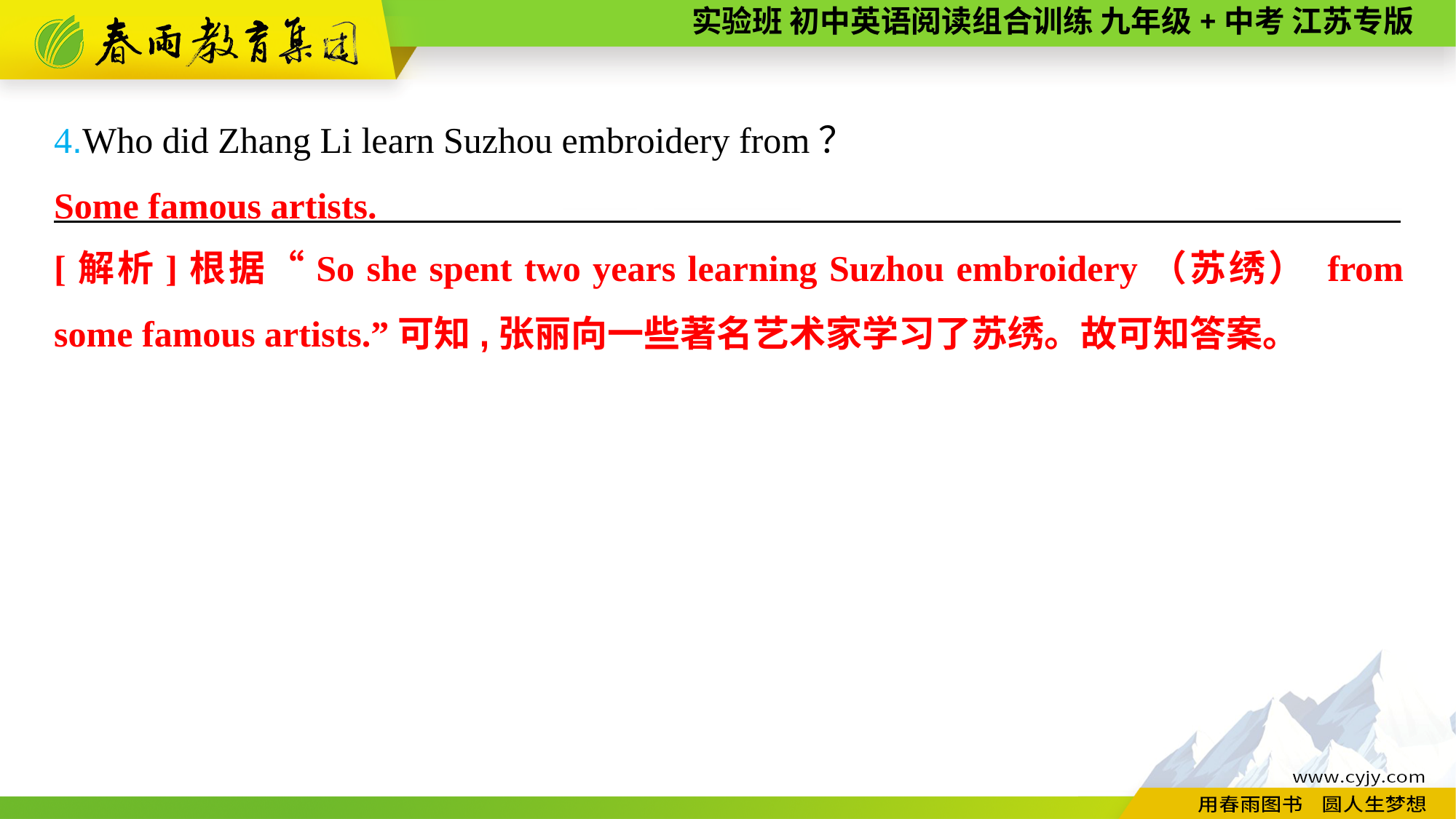

4.Who did Zhang Li learn Suzhou embroidery from？
————————                        ——  ————                                                  ————
Some famous artists.
[解析]根据“So she spent two years learning Suzhou embroidery（苏绣） from some famous artists.”可知,张丽向一些著名艺术家学习了苏绣。故可知答案。